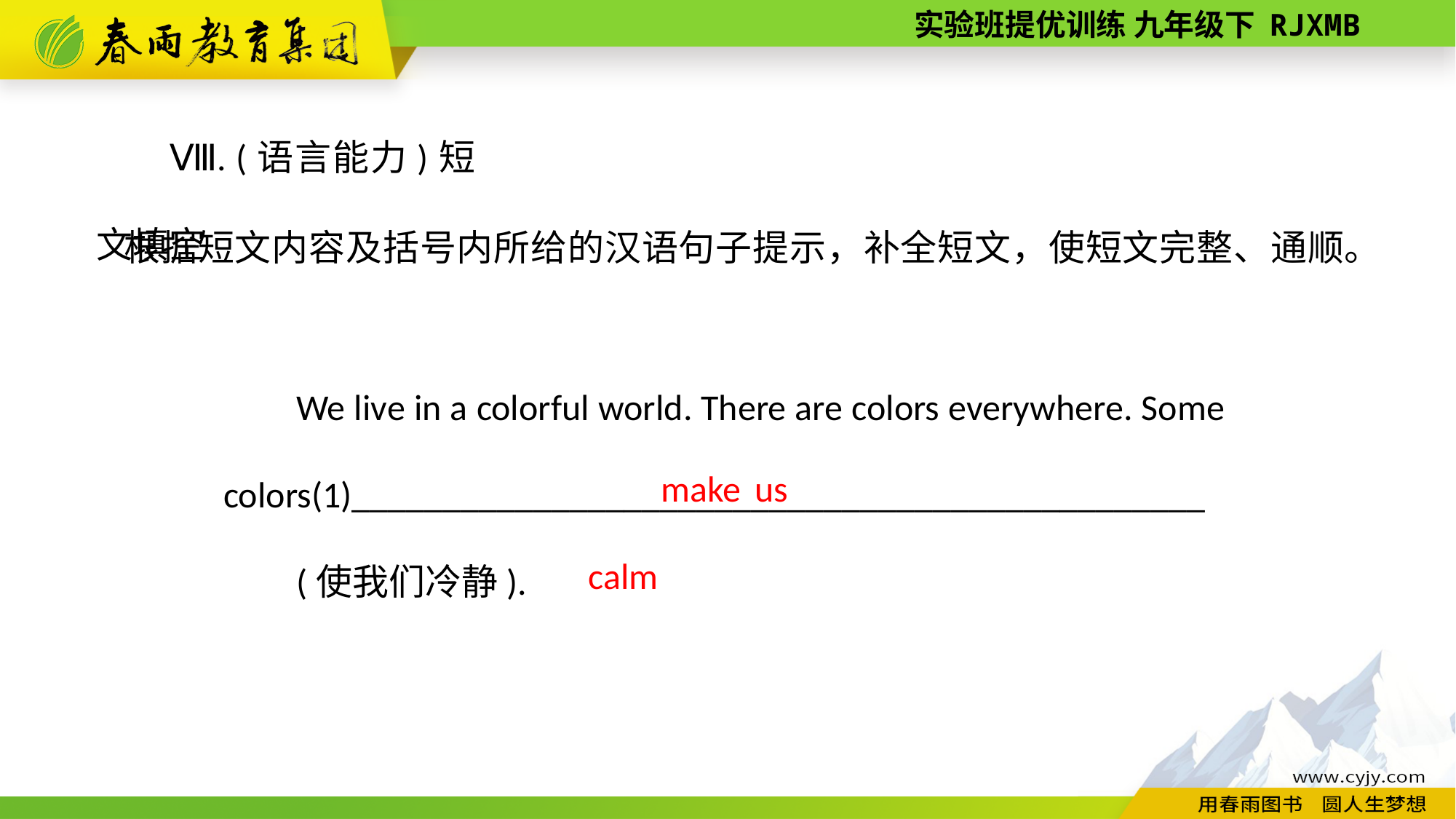

Ⅷ. (语言能力)短文填空
根据短文内容及括号内所给的汉语句子提示，补全短文，使短文完整、通顺。
We live in a colorful world. There are colors everywhere. Some colors(1)_______________________________________________
(使我们冷静).
make us calm